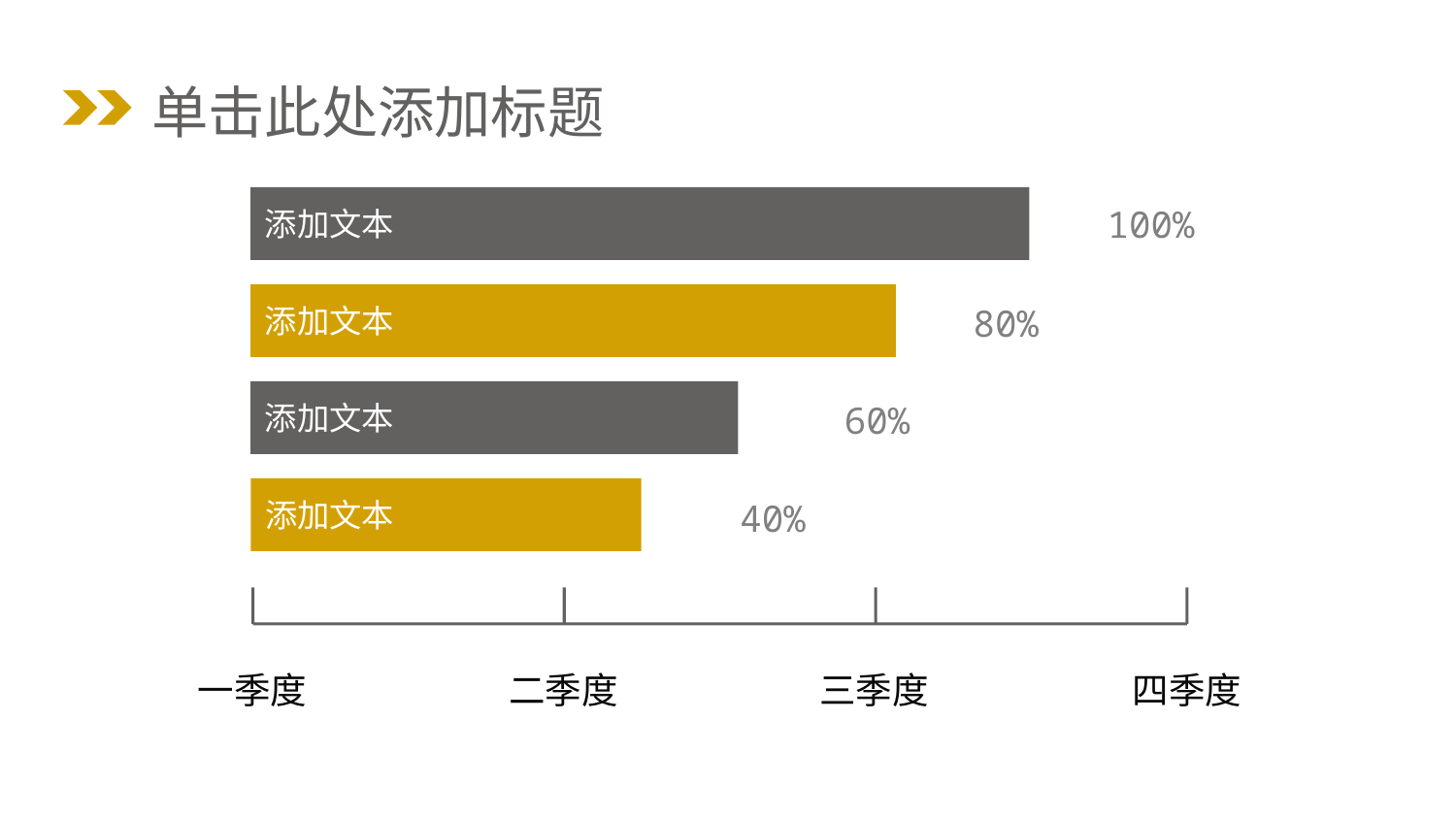

单击此处添加标题

添加文本
100%
添加文本
80%
添加文本
60%
添加文本
40%

一季度
二季度
三季度
四季度